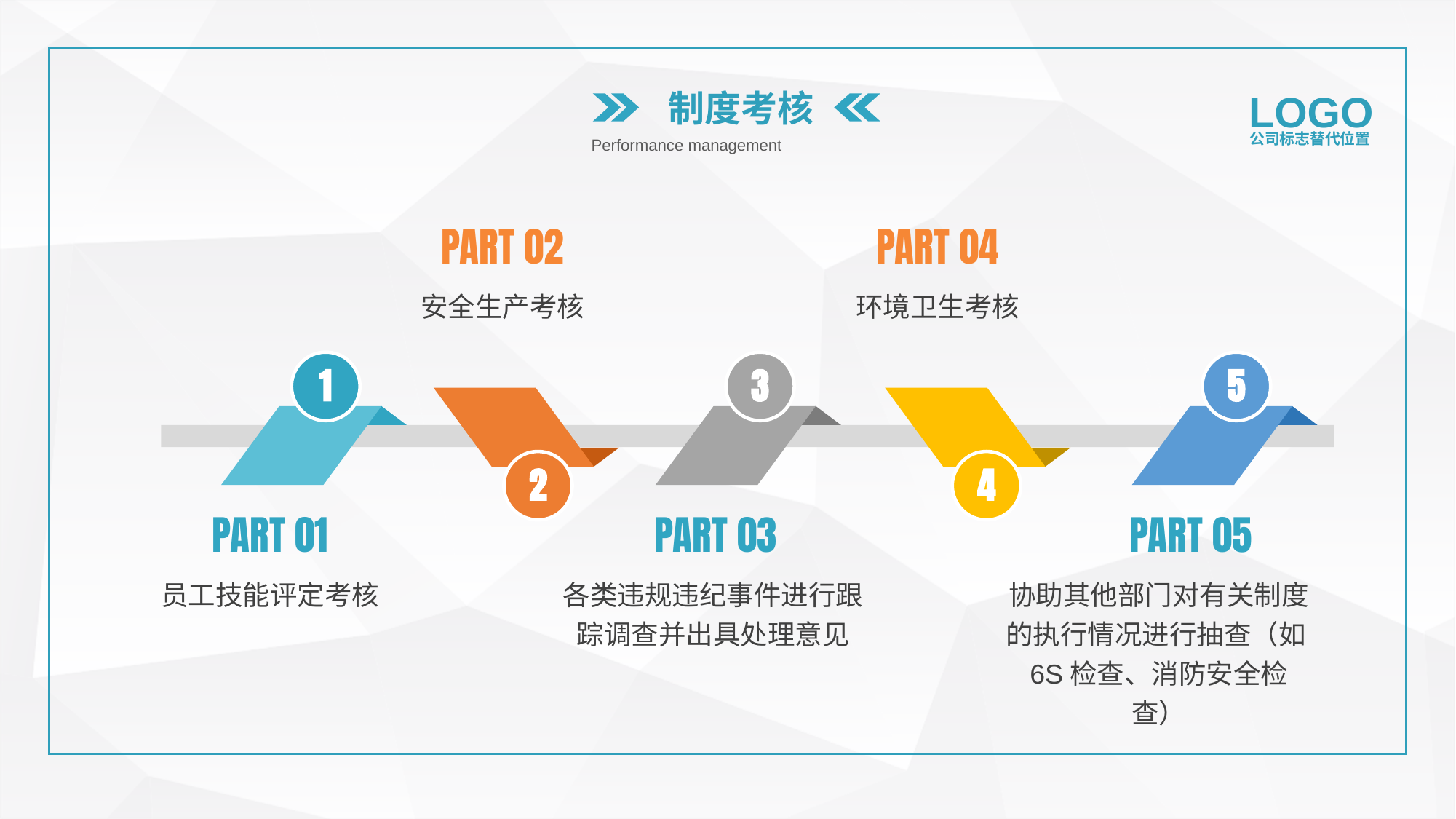

制度考核
LOGO
公司标志替代位置

Performance management

PART 02
PART 04
安全生产考核
环境卫生考核
1
3
5

2
4
PART 01
PART 03
PART 05
协助其他部门对有关制度的执行情况进行抽查（如6S检查、消防安全检查）
员工技能评定考核
各类违规违纪事件进行跟踪调查并出具处理意见